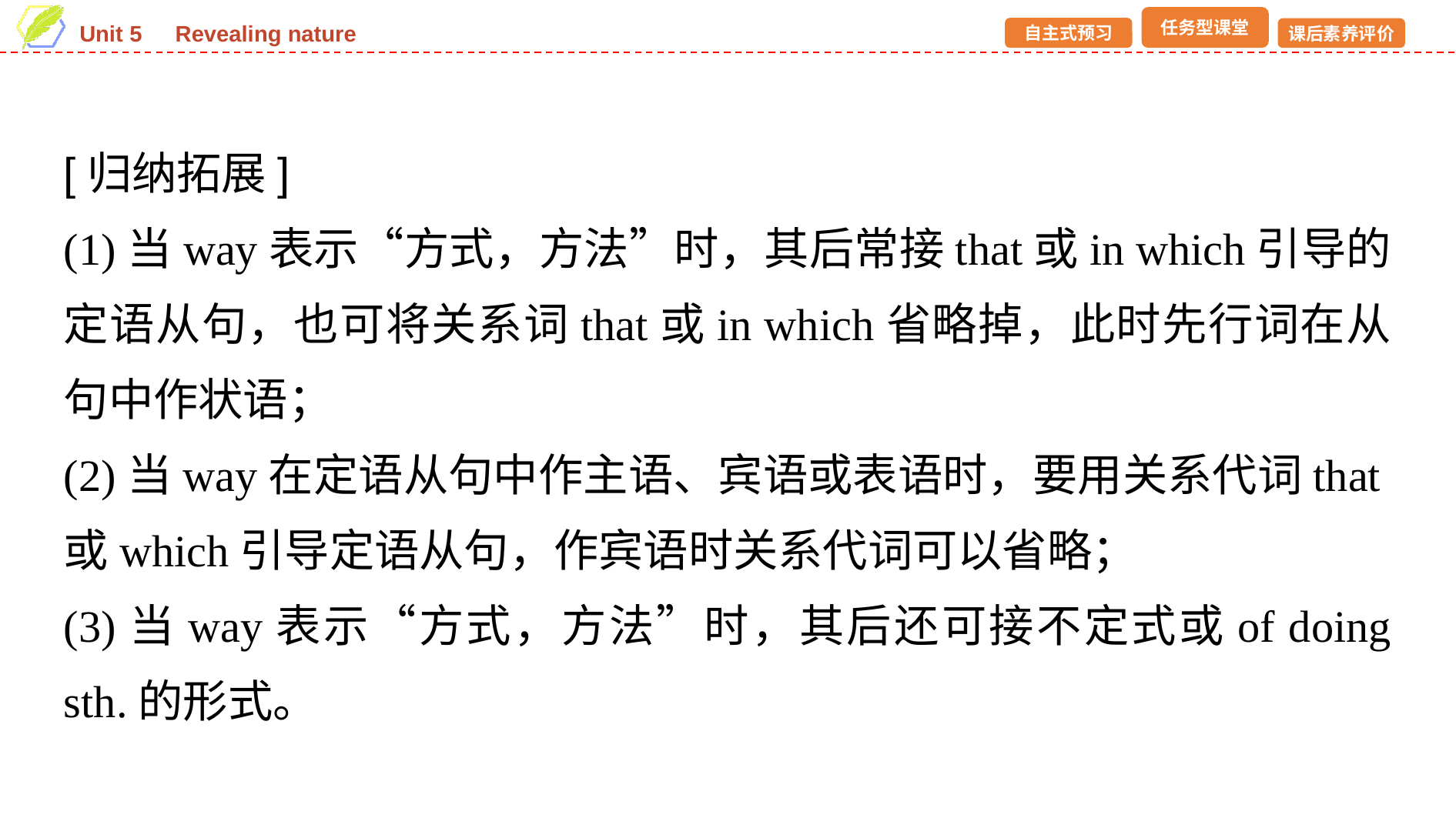

[归纳拓展]
(1)当way表示“方式，方法”时，其后常接that或in which引导的定语从句，也可将关系词that或in which省略掉，此时先行词在从句中作状语；
(2)当way在定语从句中作主语、宾语或表语时，要用关系代词that或which引导定语从句，作宾语时关系代词可以省略；
(3)当way表示“方式，方法”时，其后还可接不定式或of doing sth.的形式。